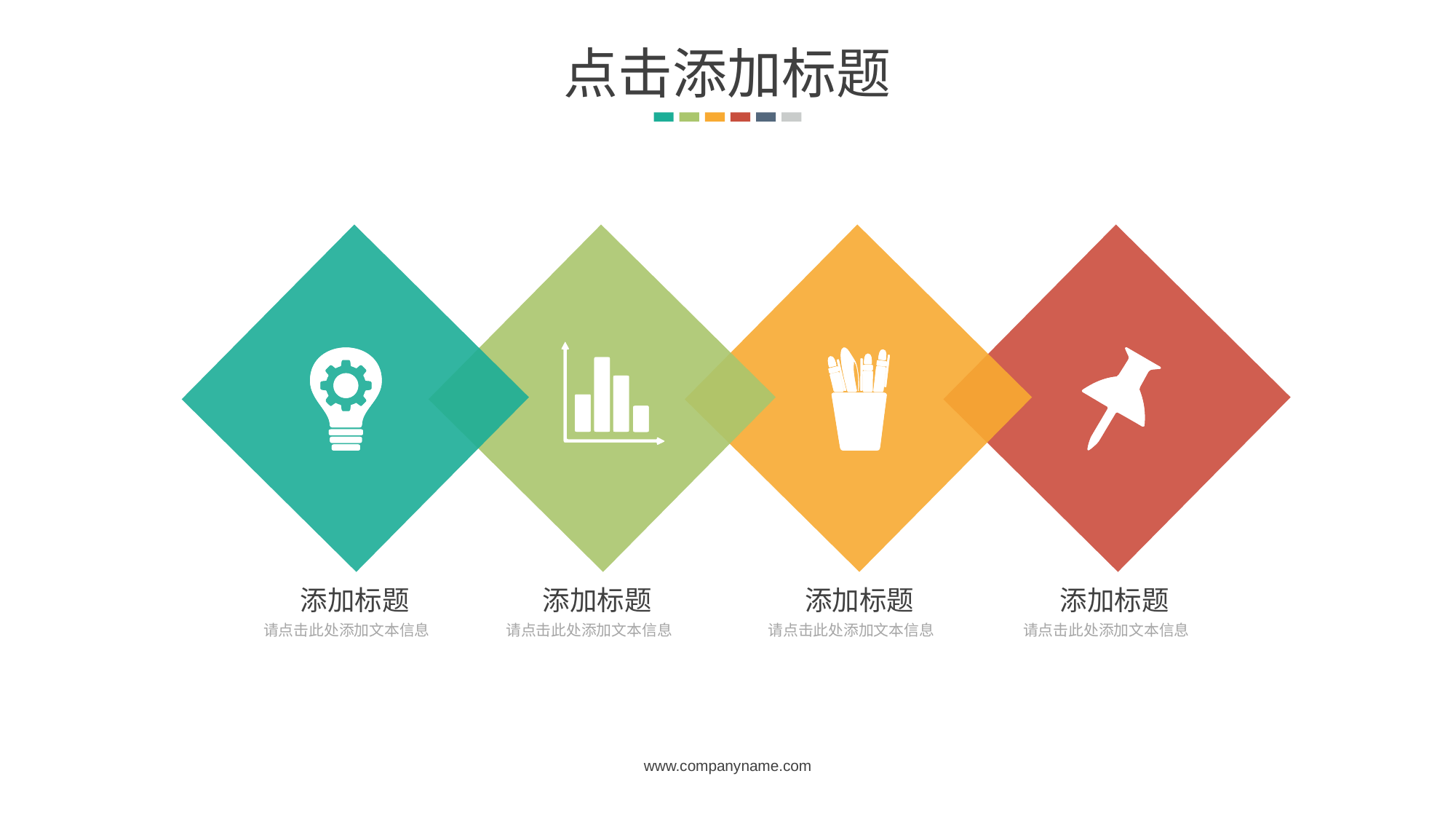

点击添加标题

添加标题
添加标题
添加标题
添加标题
请点击此处添加文本信息
请点击此处添加文本信息
请点击此处添加文本信息
请点击此处添加文本信息